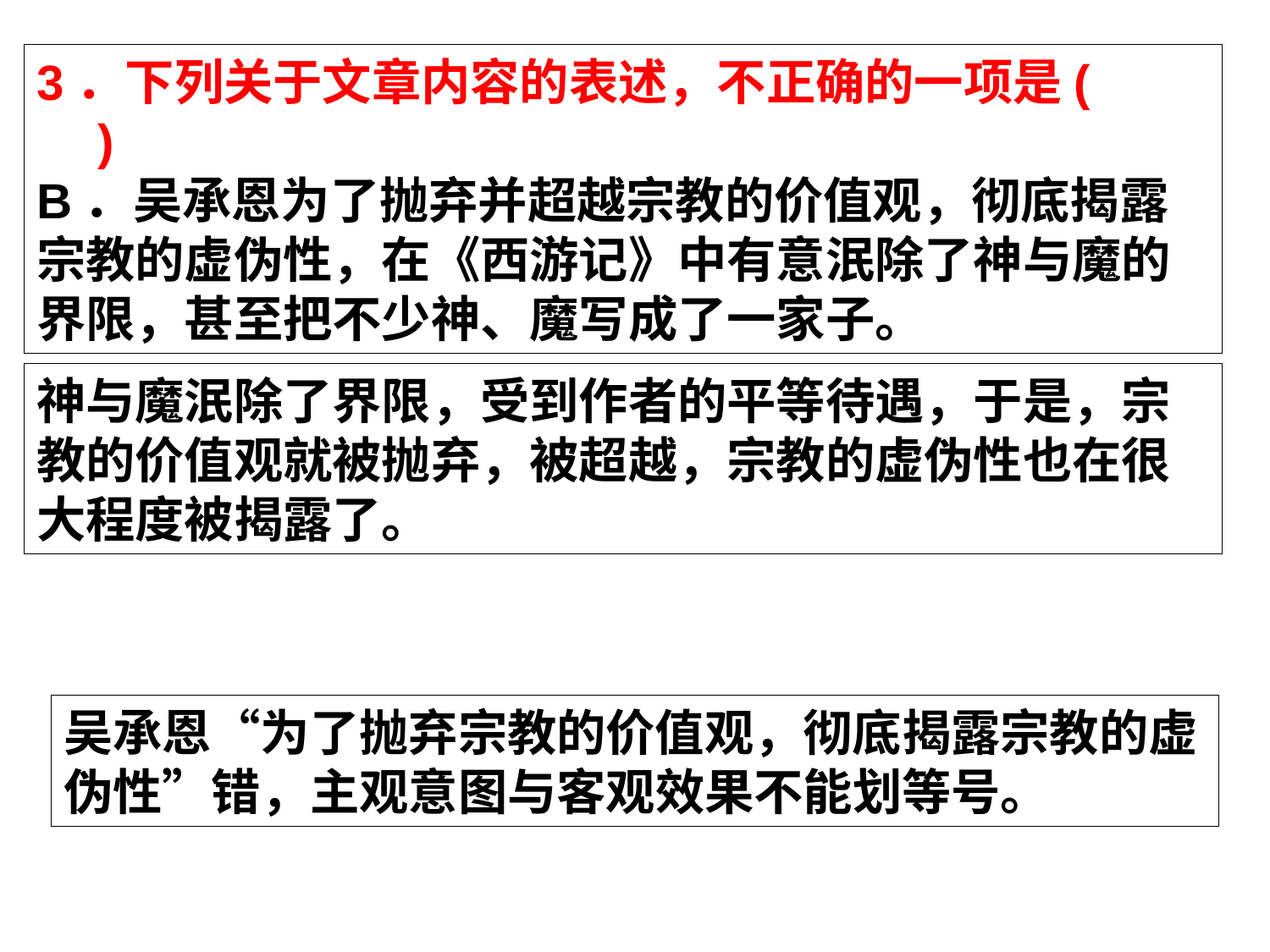

3．下列关于文章内容的表述，不正确的一项是(　　)
B．吴承恩为了抛弃并超越宗教的价值观，彻底揭露宗教的虚伪性，在《西游记》中有意泯除了神与魔的界限，甚至把不少神、魔写成了一家子。
神与魔泯除了界限，受到作者的平等待遇，于是，宗教的价值观就被抛弃，被超越，宗教的虚伪性也在很大程度被揭露了。
吴承恩“为了抛弃宗教的价值观，彻底揭露宗教的虚伪性”错，主观意图与客观效果不能划等号。